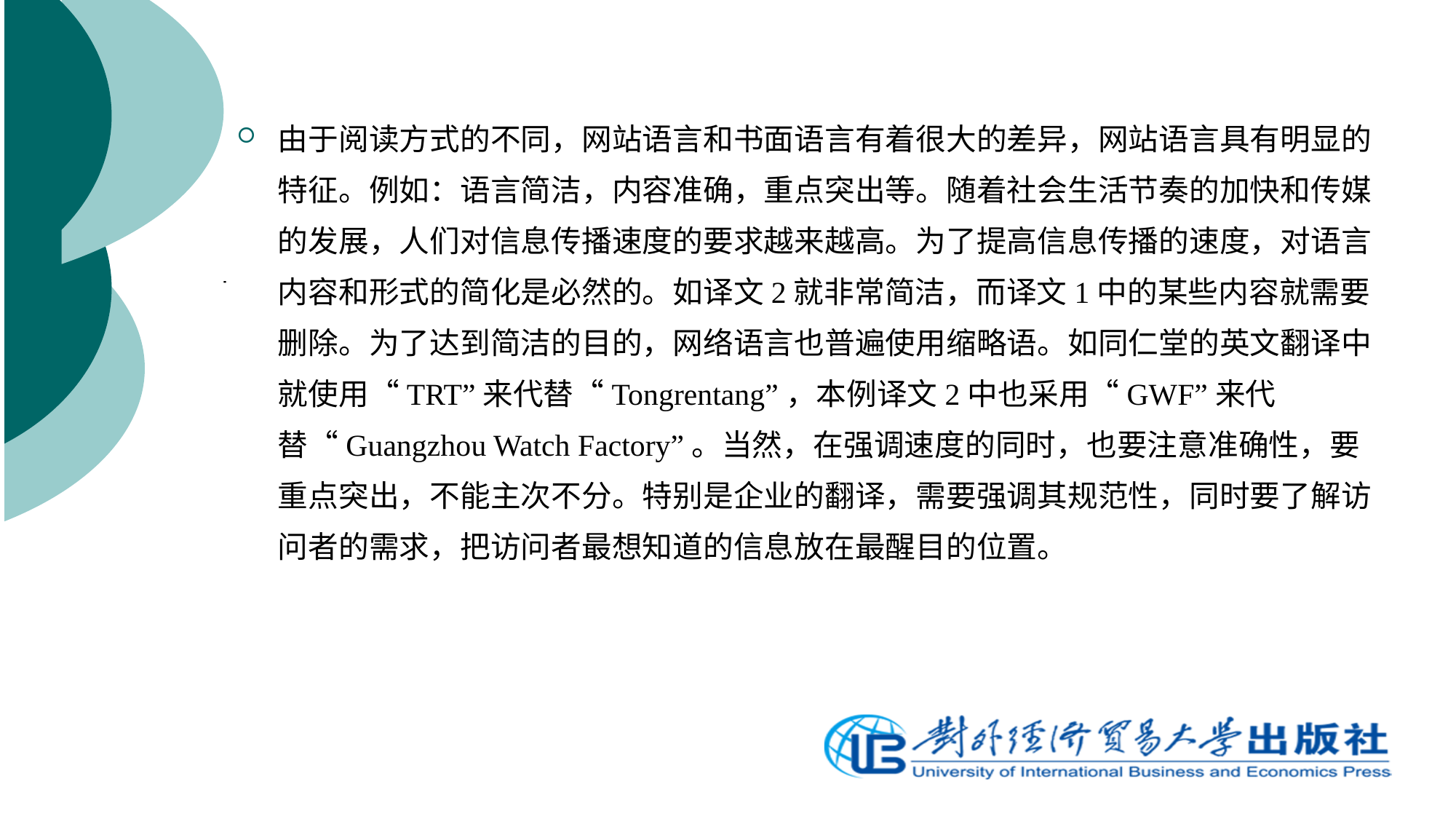

由于阅读方式的不同，网站语言和书面语言有着很大的差异，网站语言具有明显的特征。例如：语言简洁，内容准确，重点突出等。随着社会生活节奏的加快和传媒的发展，人们对信息传播速度的要求越来越高。为了提高信息传播的速度，对语言内容和形式的简化是必然的。如译文2就非常简洁，而译文1中的某些内容就需要删除。为了达到简洁的目的，网络语言也普遍使用缩略语。如同仁堂的英文翻译中就使用“TRT”来代替“Tongrentang”，本例译文2中也采用“GWF”来代替“Guangzhou Watch Factory”。当然，在强调速度的同时，也要注意准确性，要重点突出，不能主次不分。特别是企业的翻译，需要强调其规范性，同时要了解访问者的需求，把访问者最想知道的信息放在最醒目的位置。